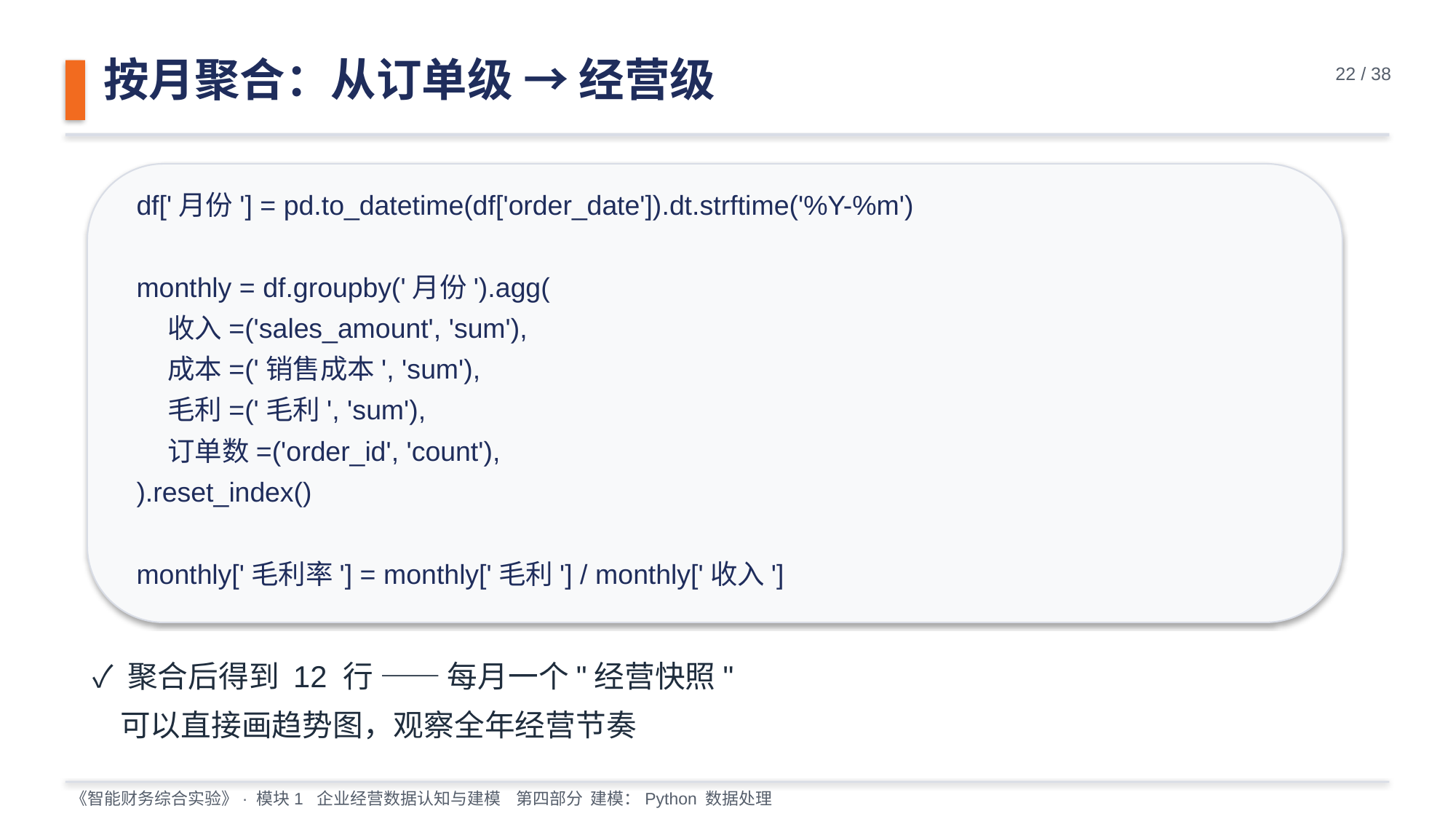

按月聚合：从订单级 → 经营级

22 / 38

df['月份'] = pd.to_datetime(df['order_date']).dt.strftime('%Y-%m')

monthly = df.groupby('月份').agg(
    收入=('sales_amount', 'sum'),
    成本=('销售成本', 'sum'),
    毛利=('毛利', 'sum'),
    订单数=('order_id', 'count'),
).reset_index()

monthly['毛利率'] = monthly['毛利'] / monthly['收入']
✓ 聚合后得到 12 行 —— 每月一个"经营快照"
   可以直接画趋势图，观察全年经营节奏

《智能财务综合实验》· 模块1  企业经营数据认知与建模    第四部分  建模：Python 数据处理